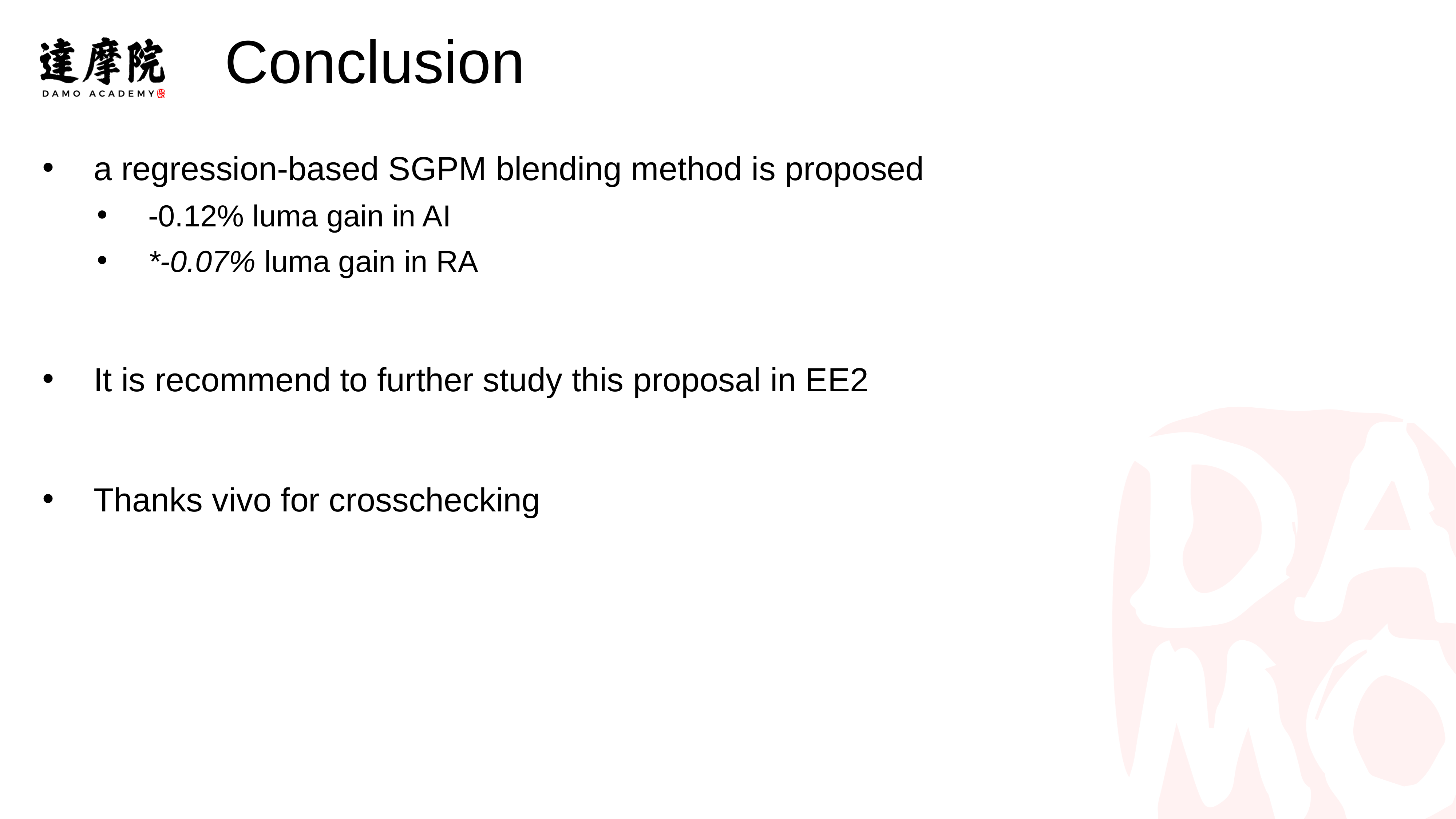

Conclusion
实验室名称
a regression-based SGPM blending method is proposed
-0.12% luma gain in AI
*-0.07% luma gain in RA

It is recommend to further study this proposal in EE2

Thanks vivo for crosschecking